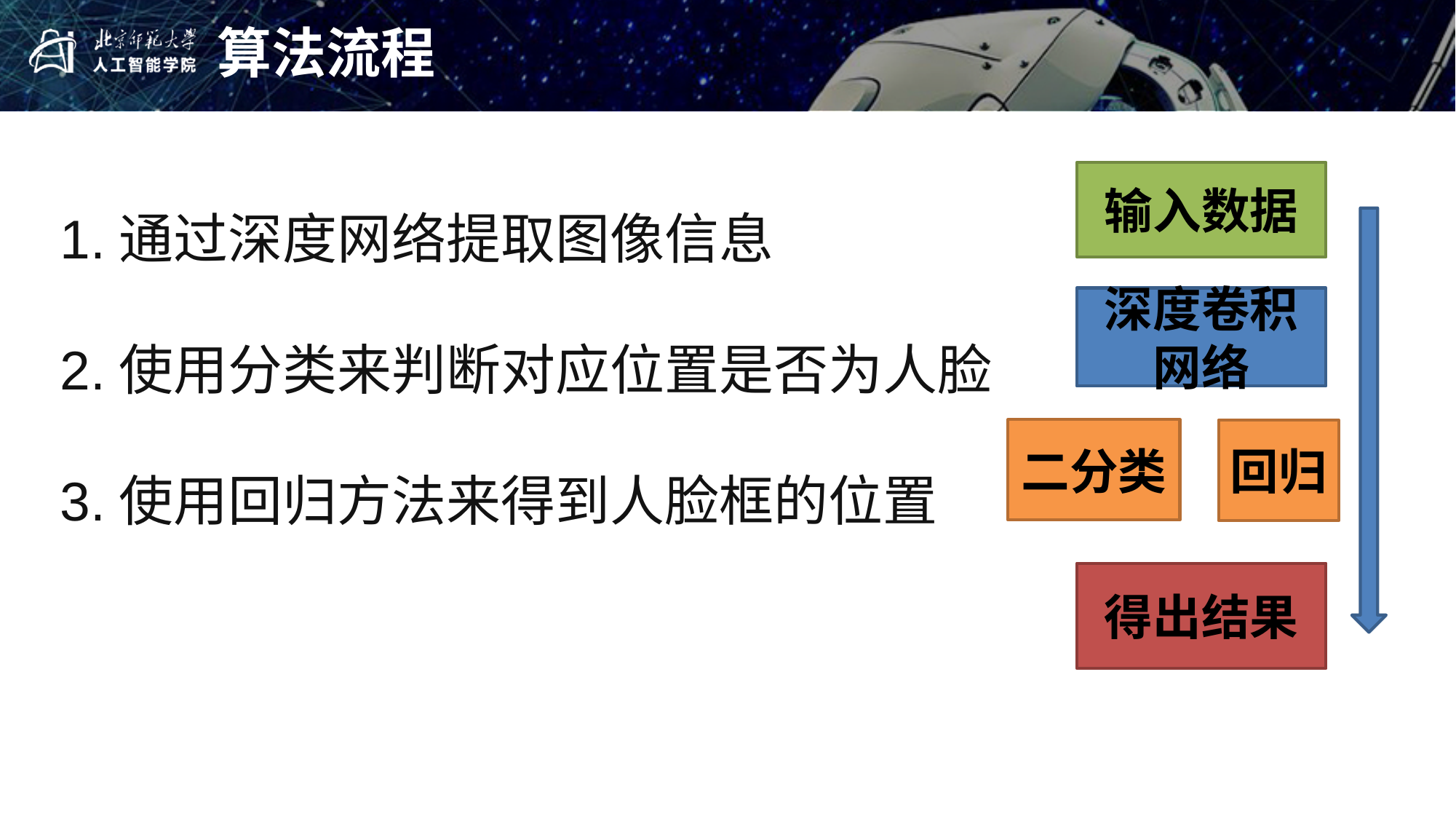

算法流程
输入数据
1.通过深度网络提取图像信息

2.使用分类来判断对应位置是否为人脸

3.使用回归方法来得到人脸框的位置

深度卷积网络
二分类
回归
得出结果